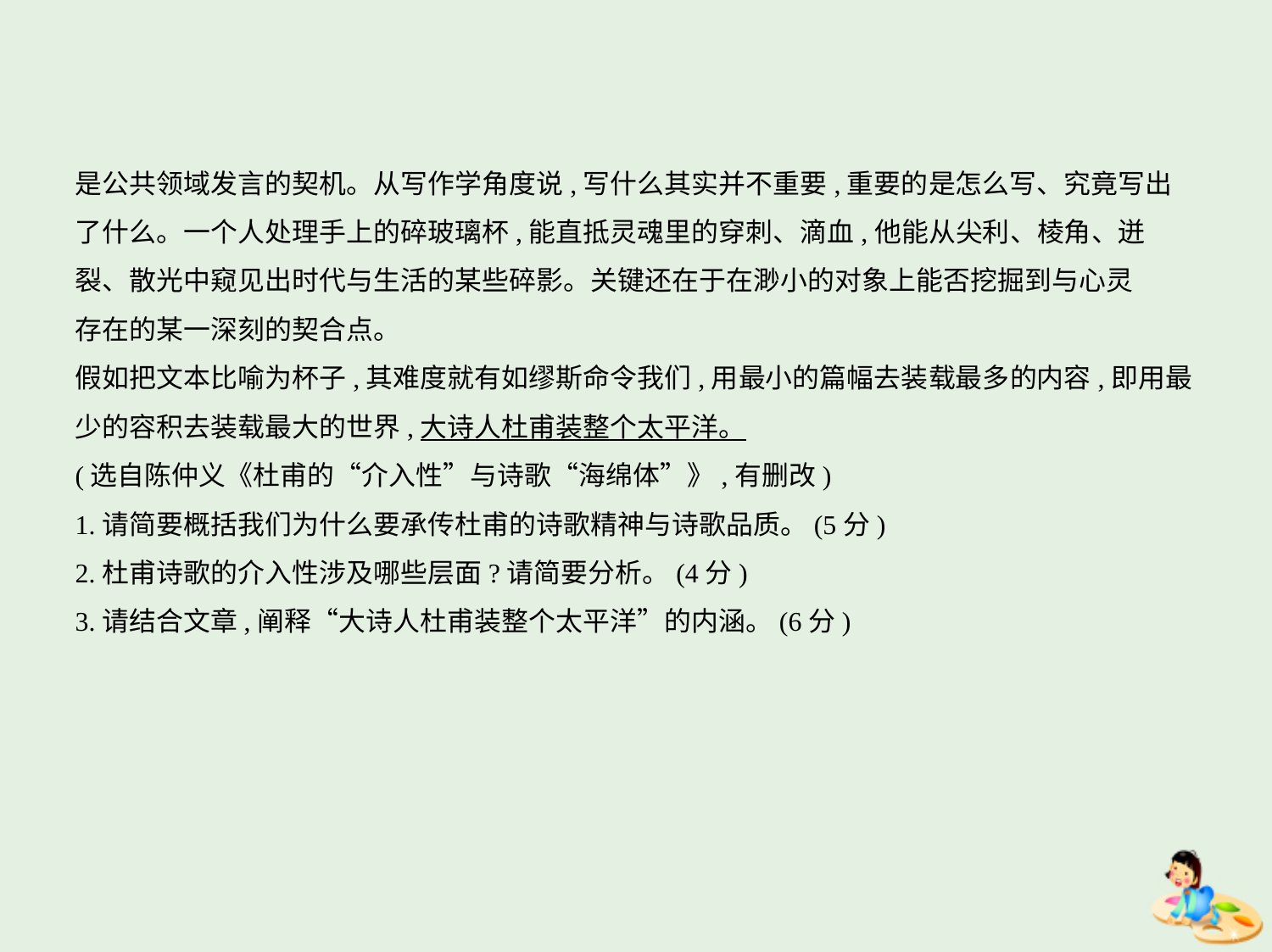

是公共领域发言的契机。从写作学角度说,写什么其实并不重要,重要的是怎么写、究竟写出
了什么。一个人处理手上的碎玻璃杯,能直抵灵魂里的穿刺、滴血,他能从尖利、棱角、迸
裂、散光中窥见出时代与生活的某些碎影。关键还在于在渺小的对象上能否挖掘到与心灵
存在的某一深刻的契合点。
假如把文本比喻为杯子,其难度就有如缪斯命令我们,用最小的篇幅去装载最多的内容,即用最
少的容积去装载最大的世界,大诗人杜甫装整个太平洋。
(选自陈仲义《杜甫的“介入性”与诗歌“海绵体”》,有删改)
1.请简要概括我们为什么要承传杜甫的诗歌精神与诗歌品质。(5分)
2.杜甫诗歌的介入性涉及哪些层面?请简要分析。(4分)
3.请结合文章,阐释“大诗人杜甫装整个太平洋”的内涵。(6分)